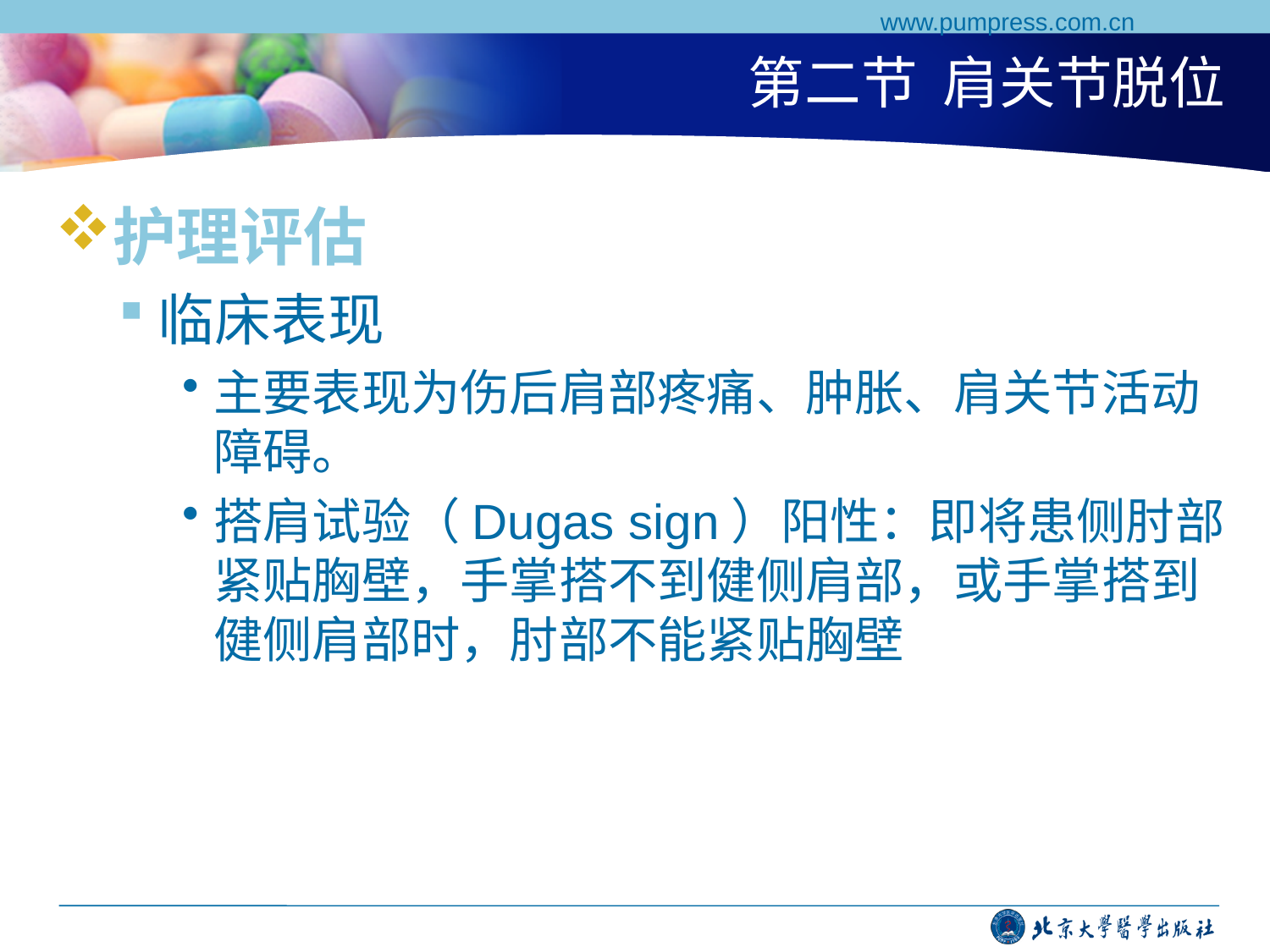

www.pumpress.com.cn
# 第二节  肩关节脱位
护理评估
临床表现
主要表现为伤后肩部疼痛、肿胀、肩关节活动障碍。
搭肩试验（Dugas sign）阳性：即将患侧肘部紧贴胸壁，手掌搭不到健侧肩部，或手掌搭到健侧肩部时，肘部不能紧贴胸壁